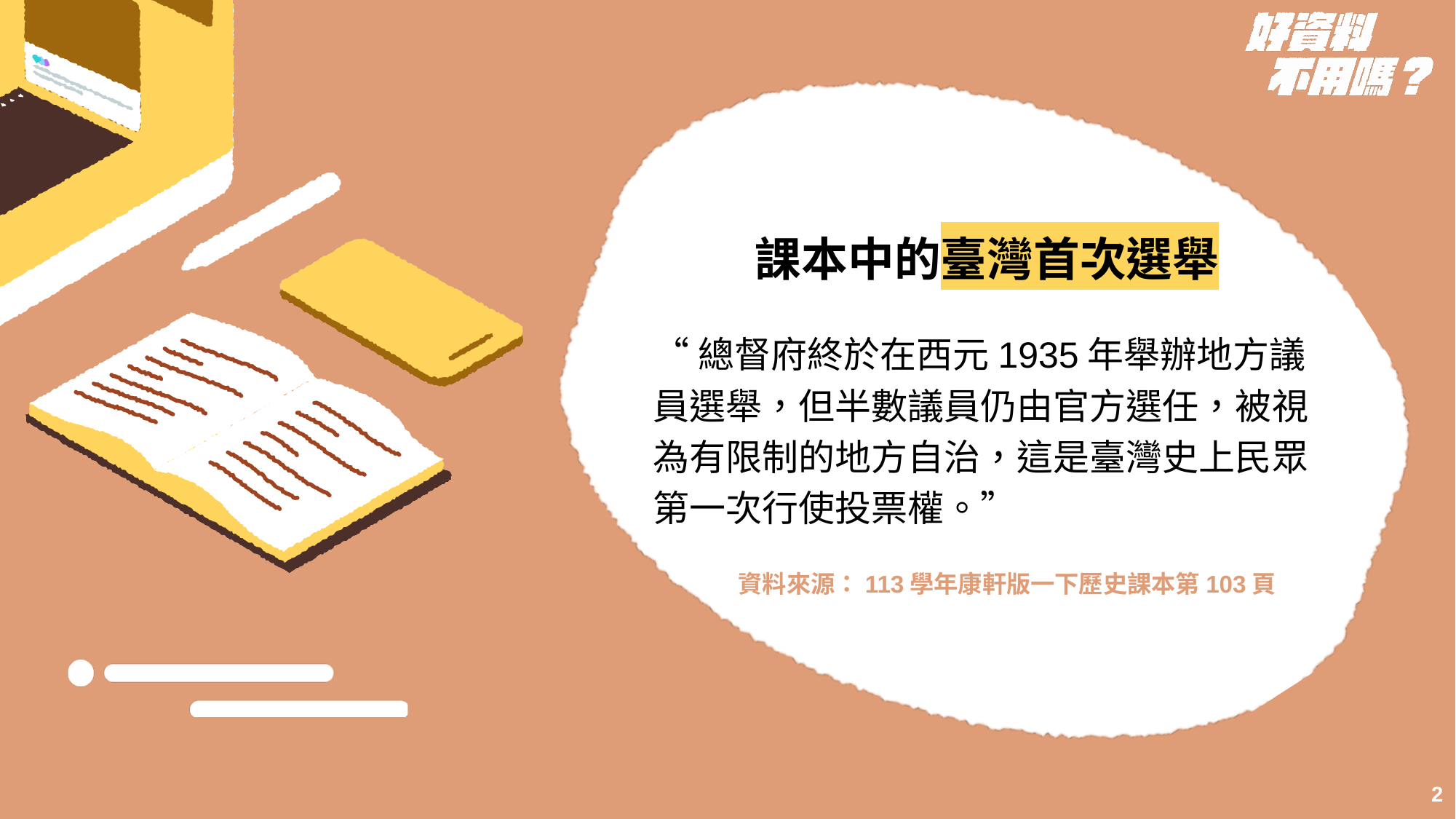

課本中的臺灣首次選舉
“總督府終於在西元1935年舉辦地方議員選舉，但半數議員仍由官方選任，被視為有限制的地方自治，這是臺灣史上民眾第一次行使投票權。”
資料來源：113學年康軒版一下歷史課本第103頁